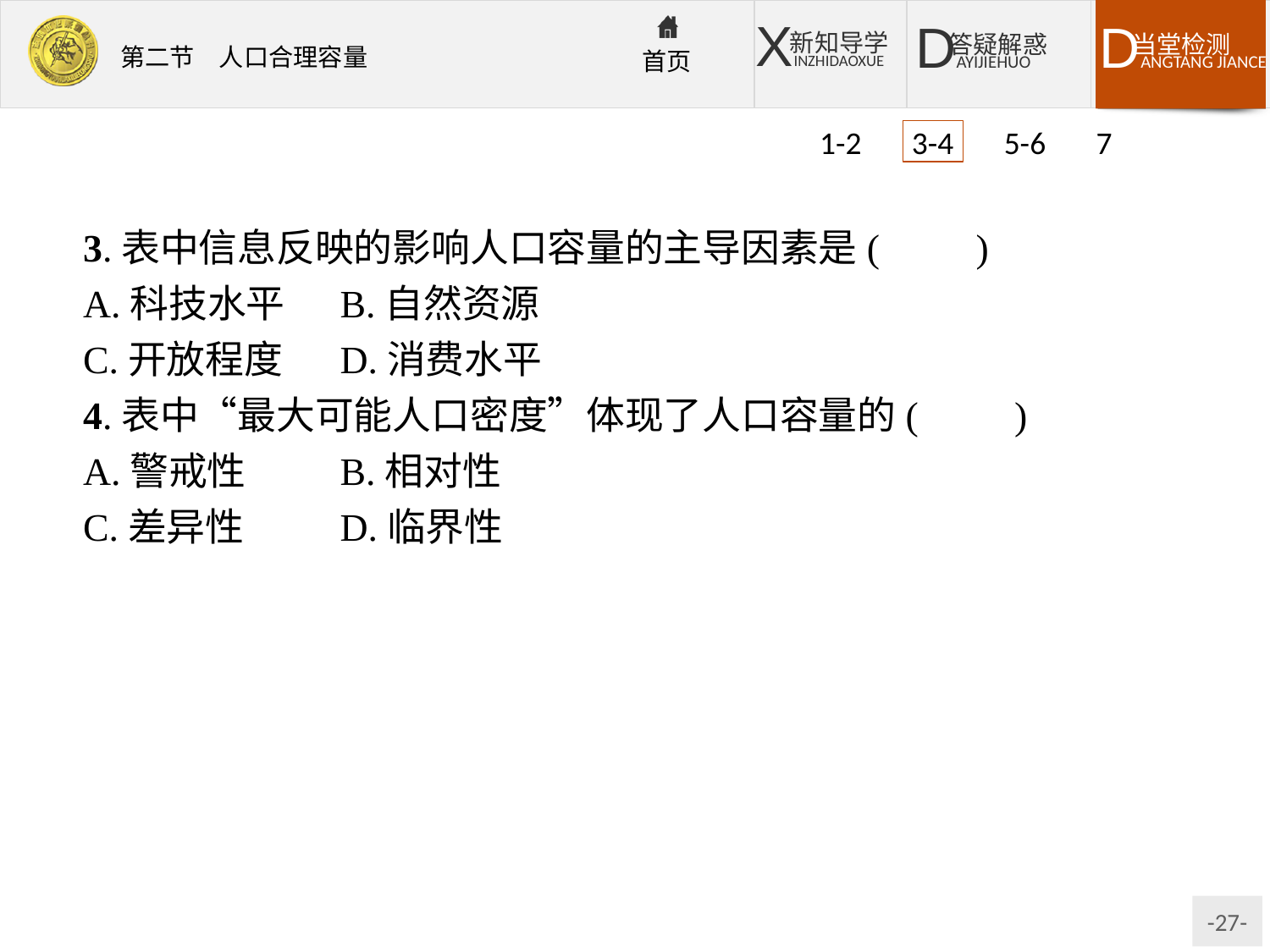

1-2       3-4       5-6       7

3.表中信息反映的影响人口容量的主导因素是(　　)
A.科技水平	B.自然资源
C.开放程度	D.消费水平
4.表中“最大可能人口密度”体现了人口容量的(　　)
A.警戒性	B.相对性
C.差异性	D.临界性
解析第3题,表中各地的可承载人口与最大可能人口密度是根据当地年生物量来估算的,故选B。第4题,表中“最大可能人口密度”反映了环境人口容量的警戒性。
答案3.B　4.A